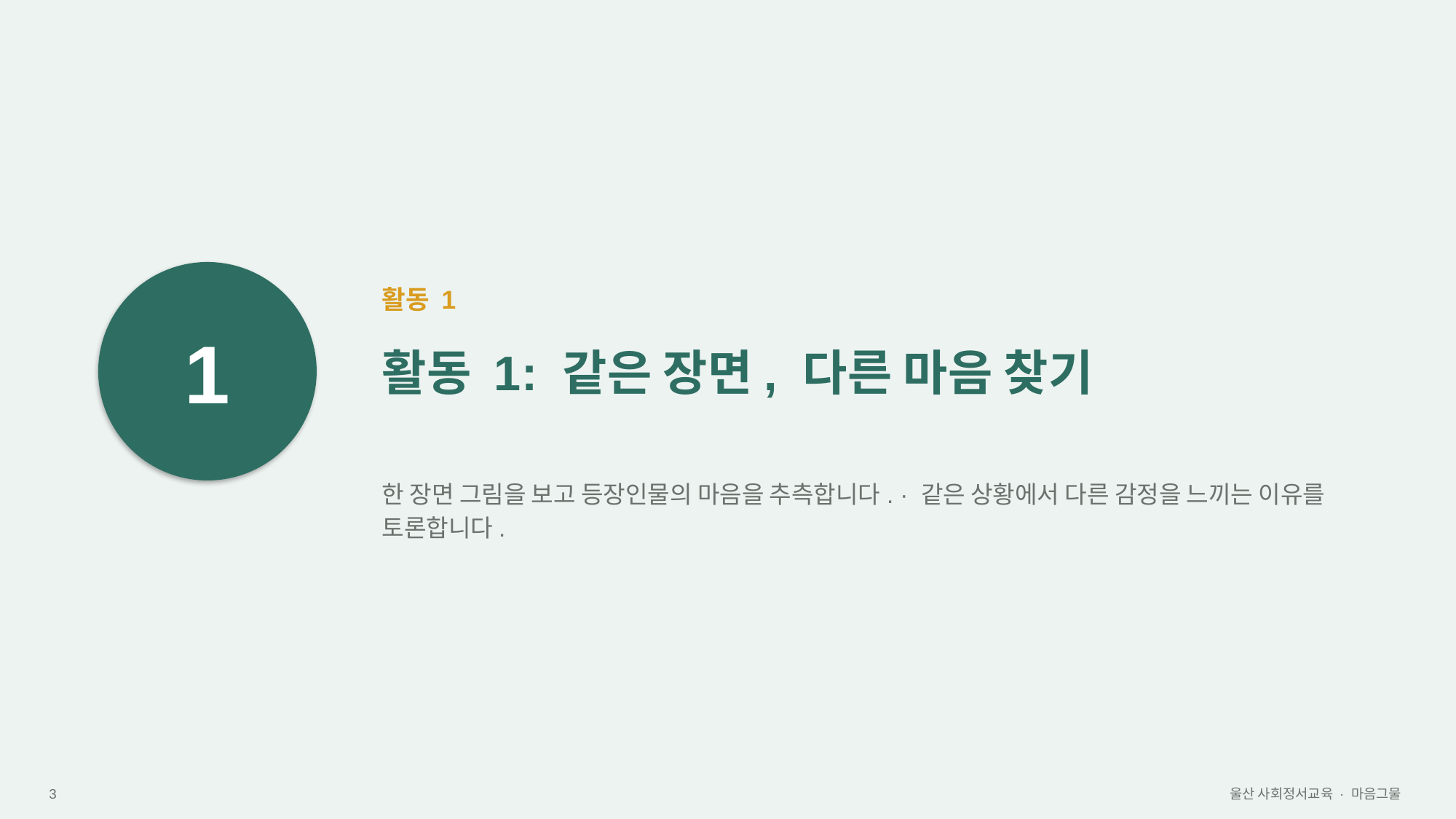

1
활동 1
활동 1: 같은 장면, 다른 마음 찾기
한 장면 그림을 보고 등장인물의 마음을 추측합니다. · 같은 상황에서 다른 감정을 느끼는 이유를 토론합니다.
3
울산 사회정서교육 · 마음그물